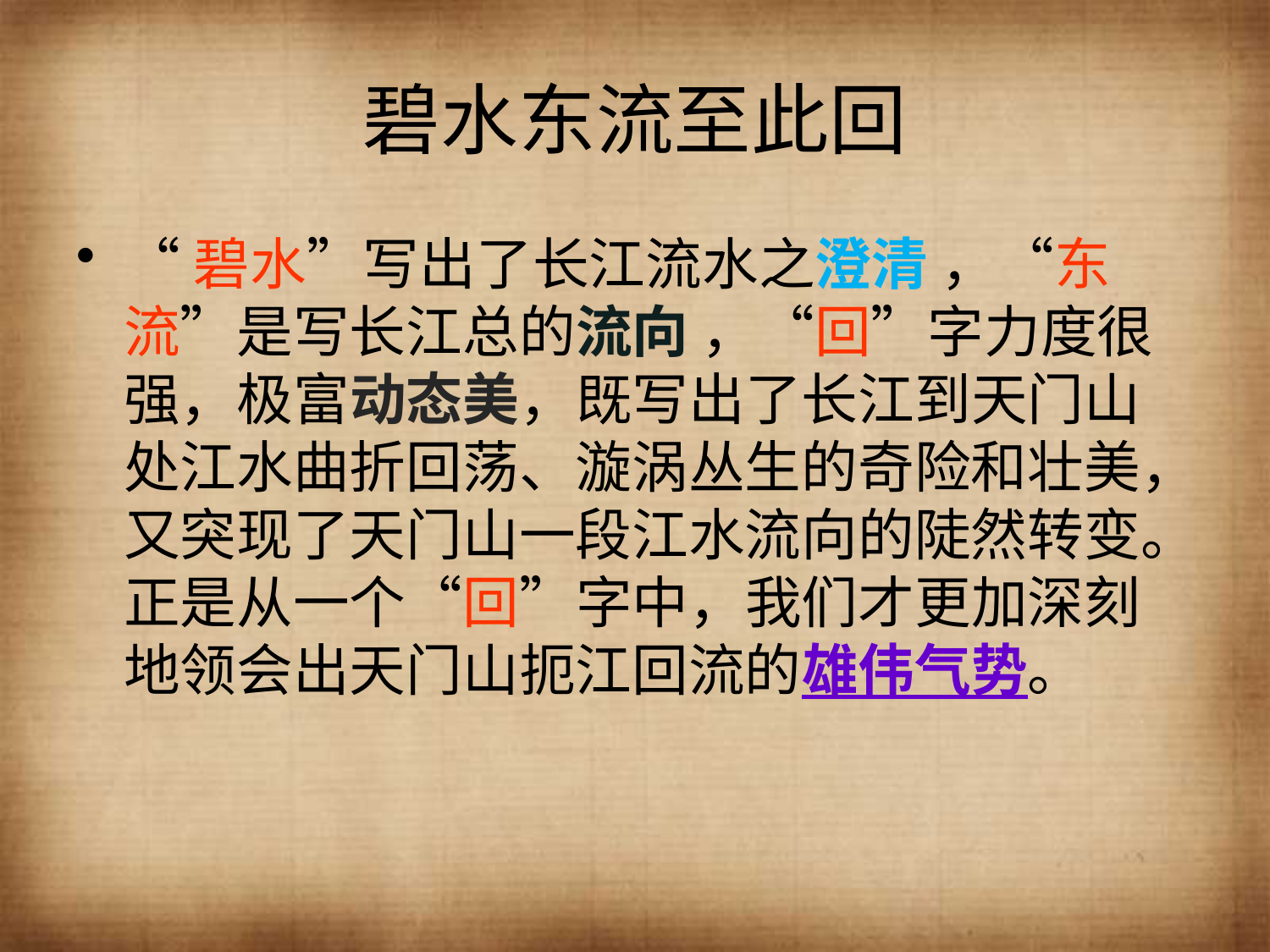

# 碧水东流至此回
“碧水”写出了长江流水之澄清 ，“东流”是写长江总的流向 ，“回”字力度很强，极富动态美，既写出了长江到天门山处江水曲折回荡、漩涡丛生的奇险和壮美，又突现了天门山一段江水流向的陡然转变。正是从一个“回”字中，我们才更加深刻地领会出天门山扼江回流的雄伟气势。